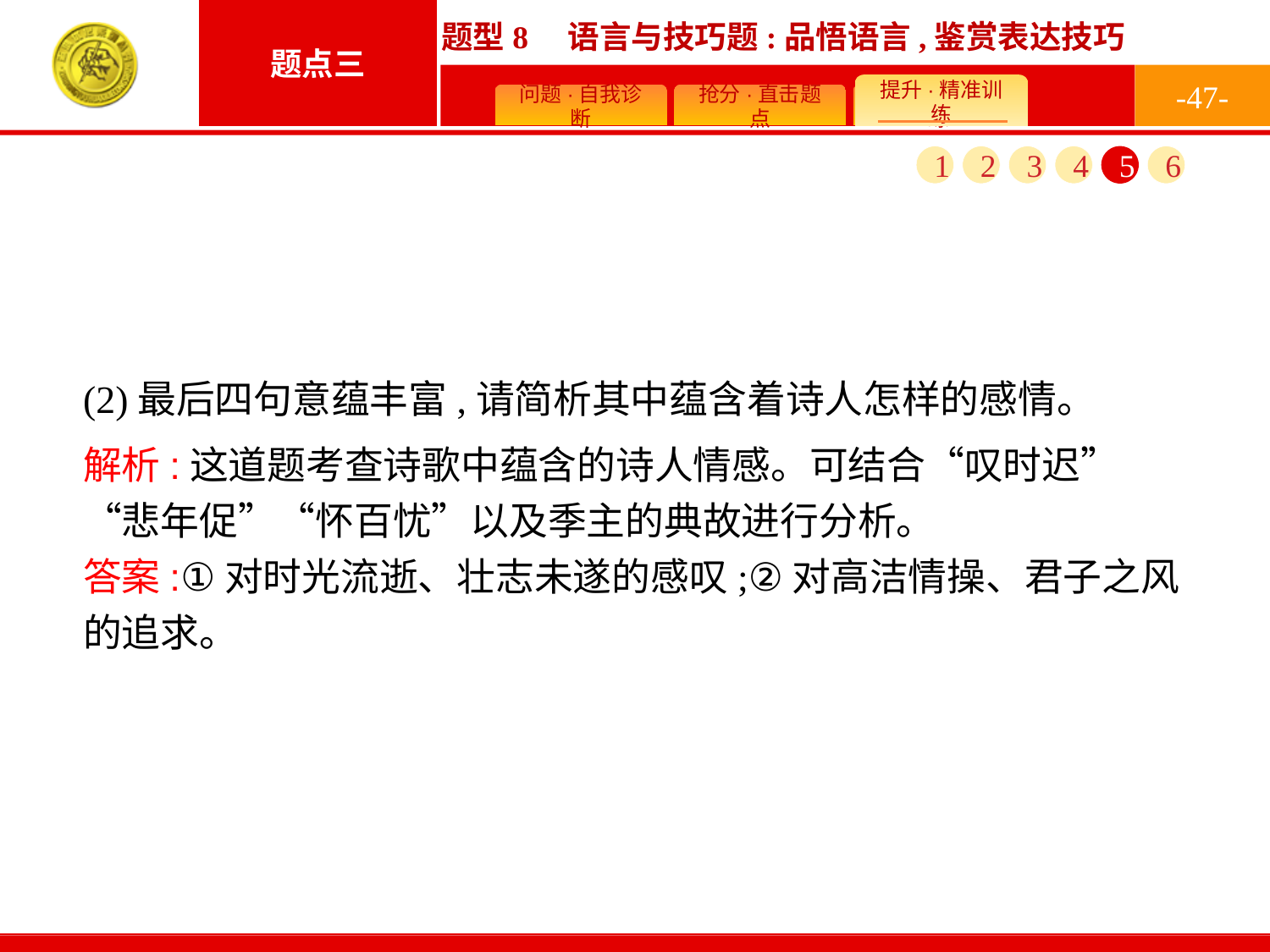

-47-
1
2
3
4
5
6
(2)最后四句意蕴丰富,请简析其中蕴含着诗人怎样的感情。
解析:这道题考查诗歌中蕴含的诗人情感。可结合“叹时迟”“悲年促”“怀百忧”以及季主的典故进行分析。
答案:①对时光流逝、壮志未遂的感叹;②对高洁情操、君子之风的追求。